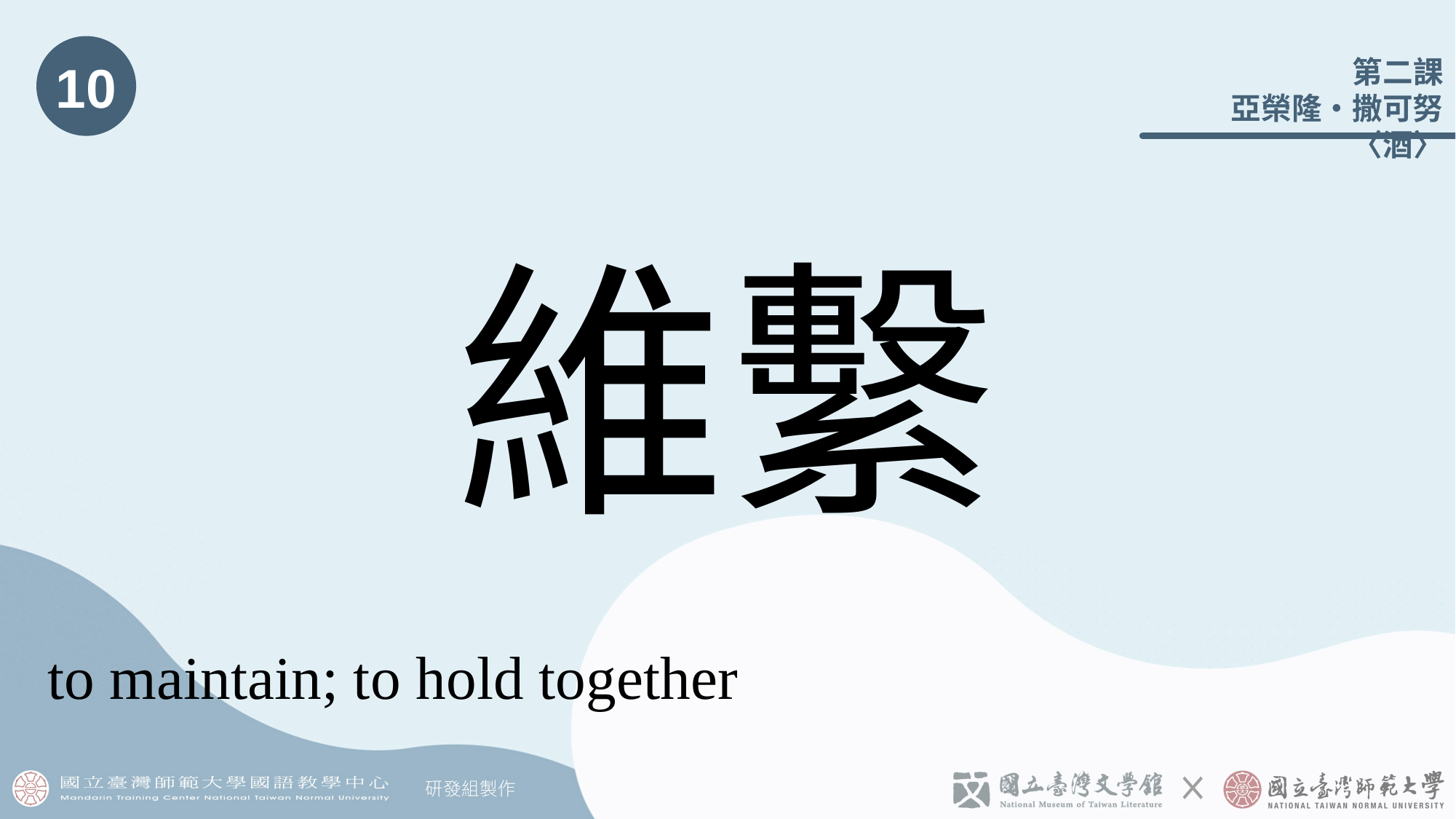

10
# 維繫
to maintain; to hold together